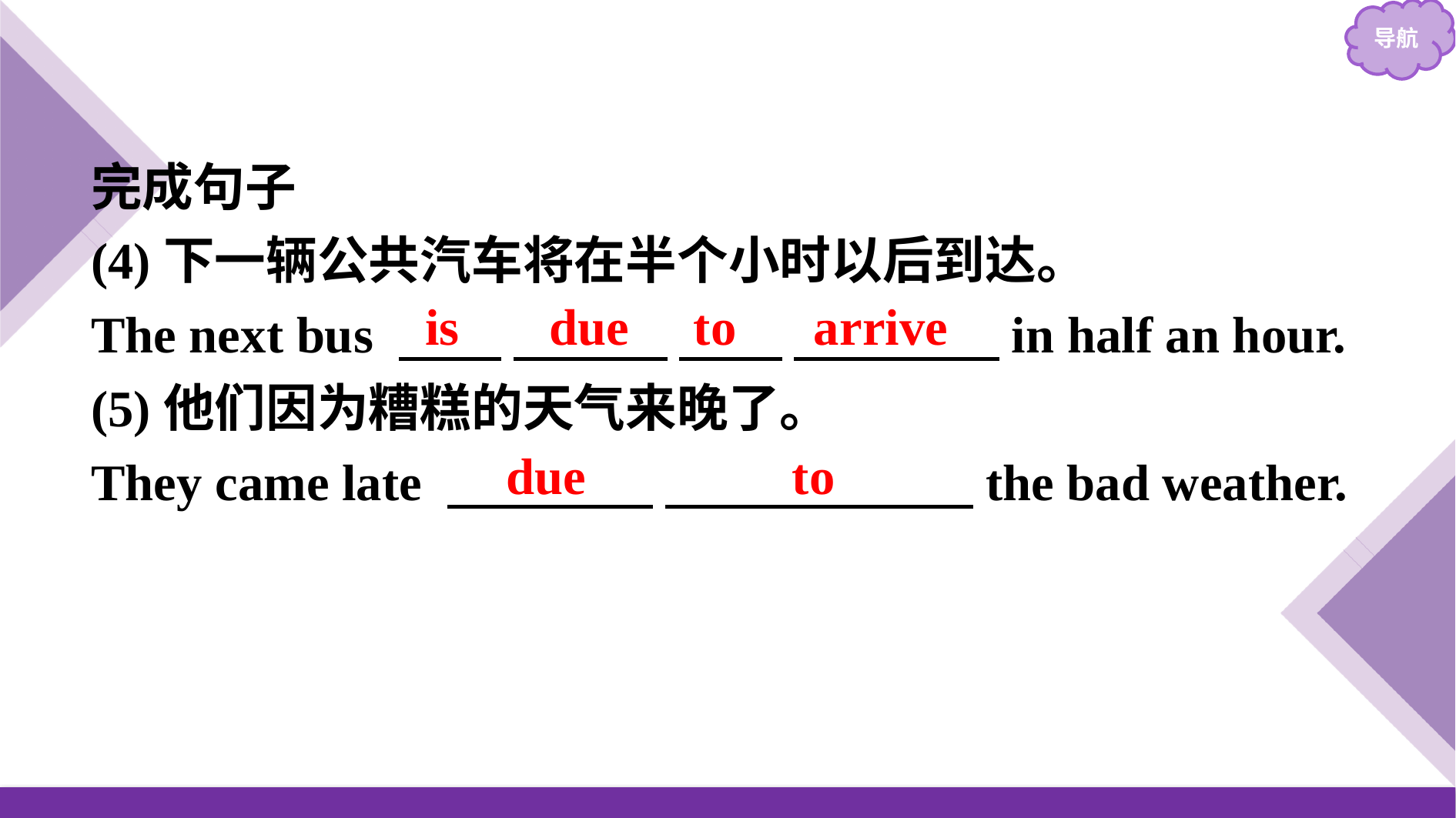

完成句子
(4)下一辆公共汽车将在半个小时以后到达。
The next bus 　　 　　　 　　 　　　　in half an hour.
(5)他们因为糟糕的天气来晚了。
They came late 　　　　 　　　　　　the bad weather.
is       due     to      arrive
due                to